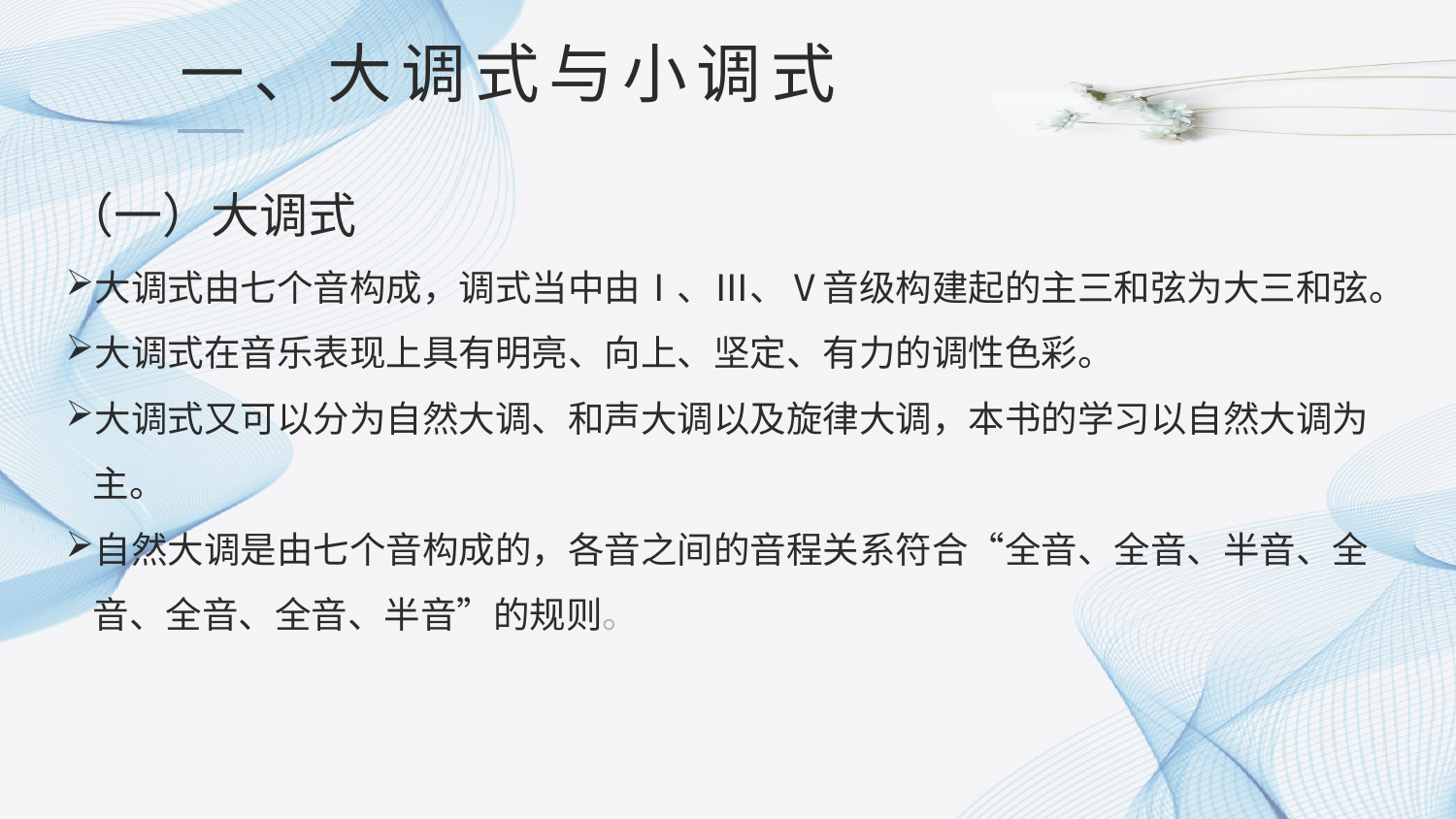

一、大调式与小调式
（一）大调式
大调式由七个音构成，调式当中由Ⅰ、Ⅲ、Ⅴ音级构建起的主三和弦为大三和弦。
大调式在音乐表现上具有明亮、向上、坚定、有力的调性色彩。
大调式又可以分为自然大调、和声大调以及旋律大调，本书的学习以自然大调为主。
自然大调是由七个音构成的，各音之间的音程关系符合“全音、全音、半音、全音、全音、全音、半音”的规则。